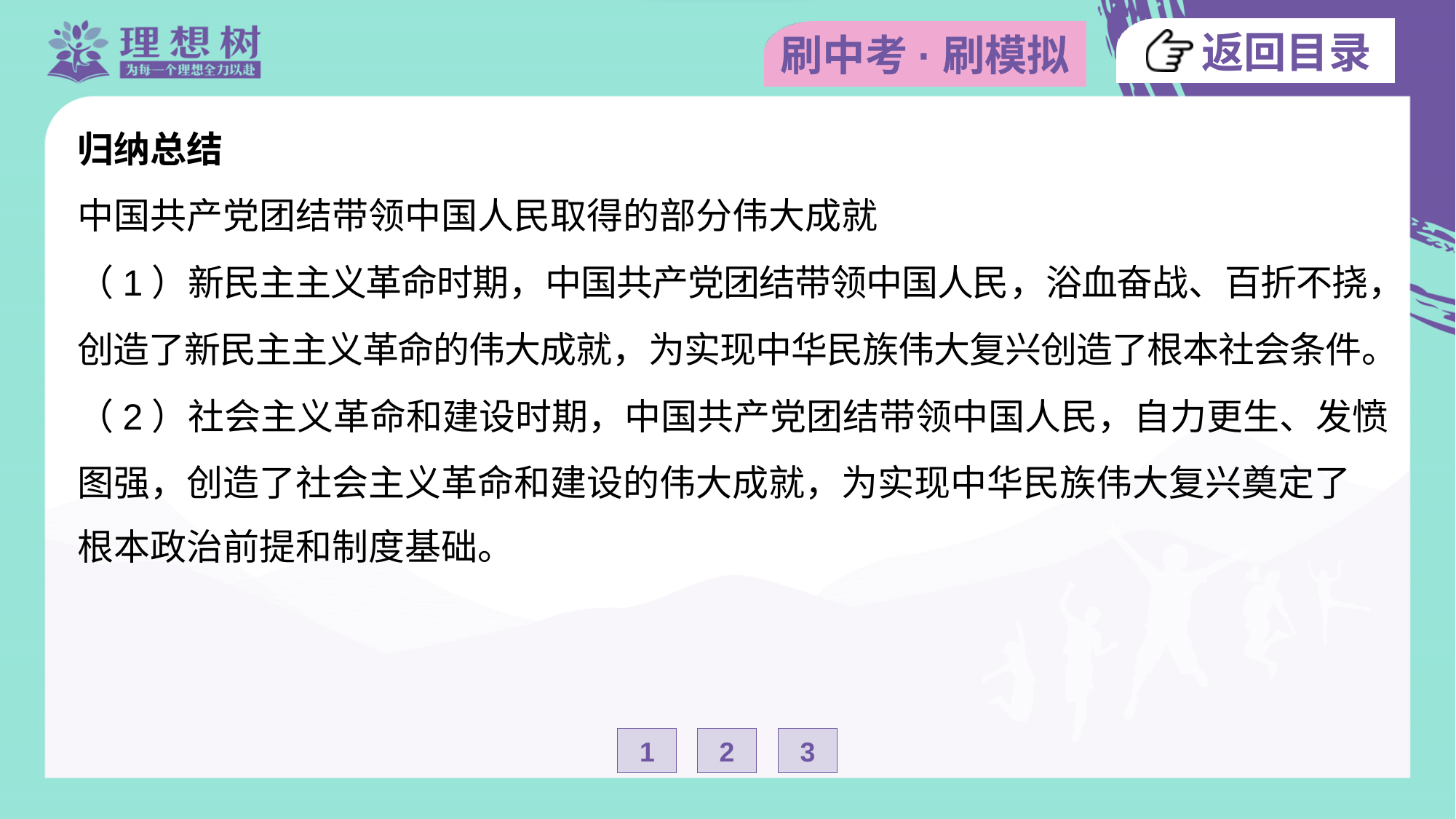

归纳总结
中国共产党团结带领中国人民取得的部分伟大成就
（1）新民主主义革命时期，中国共产党团结带领中国人民，浴血奋战、百折不挠，
创造了新民主主义革命的伟大成就，为实现中华民族伟大复兴创造了根本社会条件。
（2）社会主义革命和建设时期，中国共产党团结带领中国人民，自力更生、发愤
图强，创造了社会主义革命和建设的伟大成就，为实现中华民族伟大复兴奠定了
根本政治前提和制度基础。